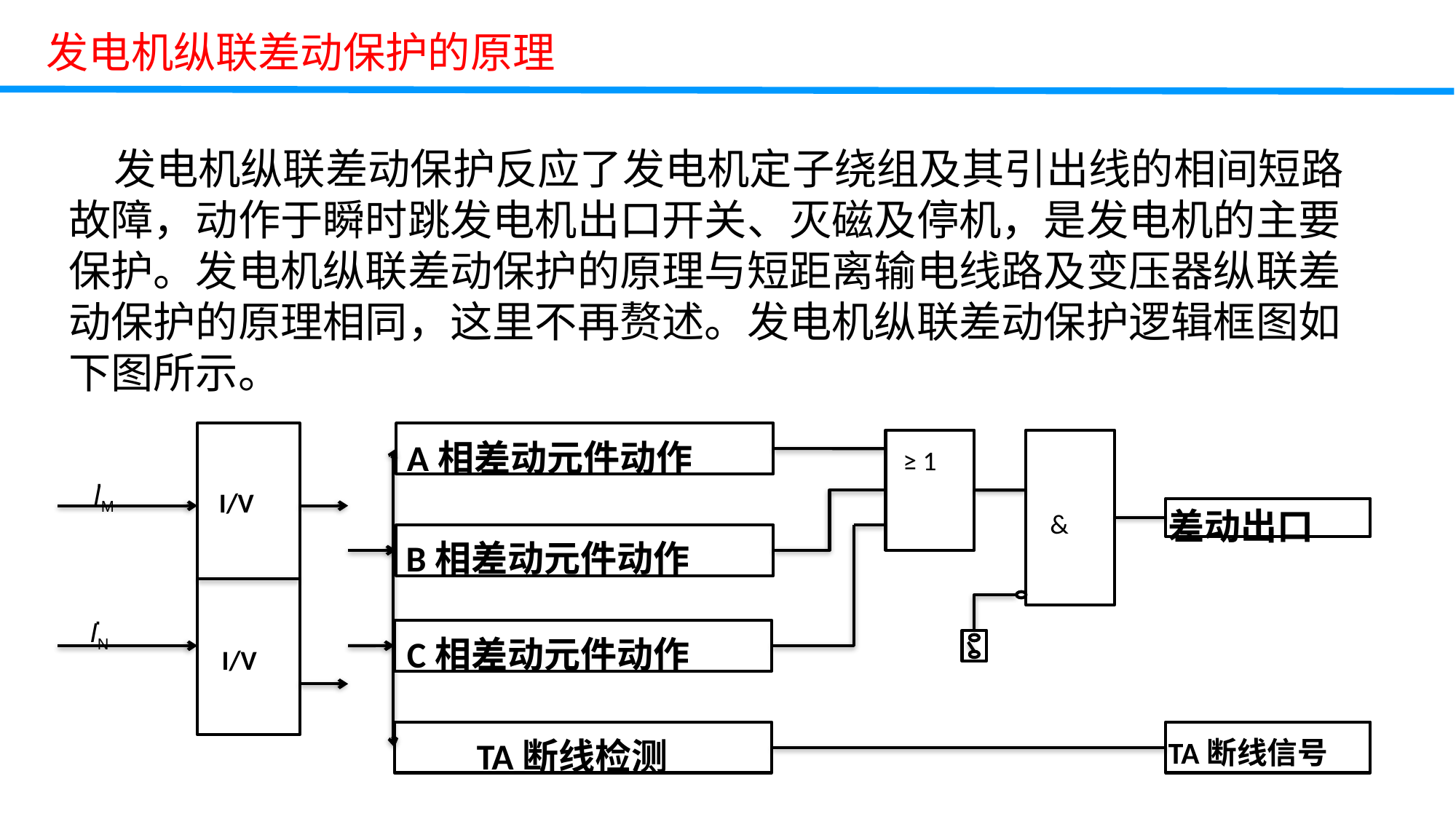

发电机纵联差动保护的原理
    发电机纵联差动保护反应了发电机定子绕组及其引出线的相间短路故障，动作于瞬时跳发电机出口开关、灭磁及停机，是发电机的主要保护。发电机纵联差动保护的原理与短距离输电线路及变压器纵联差动保护的原理相同，这里不再赘述。发电机纵联差动保护逻辑框图如下图所示。
教学重点

A相差动元件动作

≥ 1
·
IM
I/V
差动出口

&

B相差动元件动作

·
IN

C相差动元件动作

I/V

TA断线检测
TA断线信号
教学难